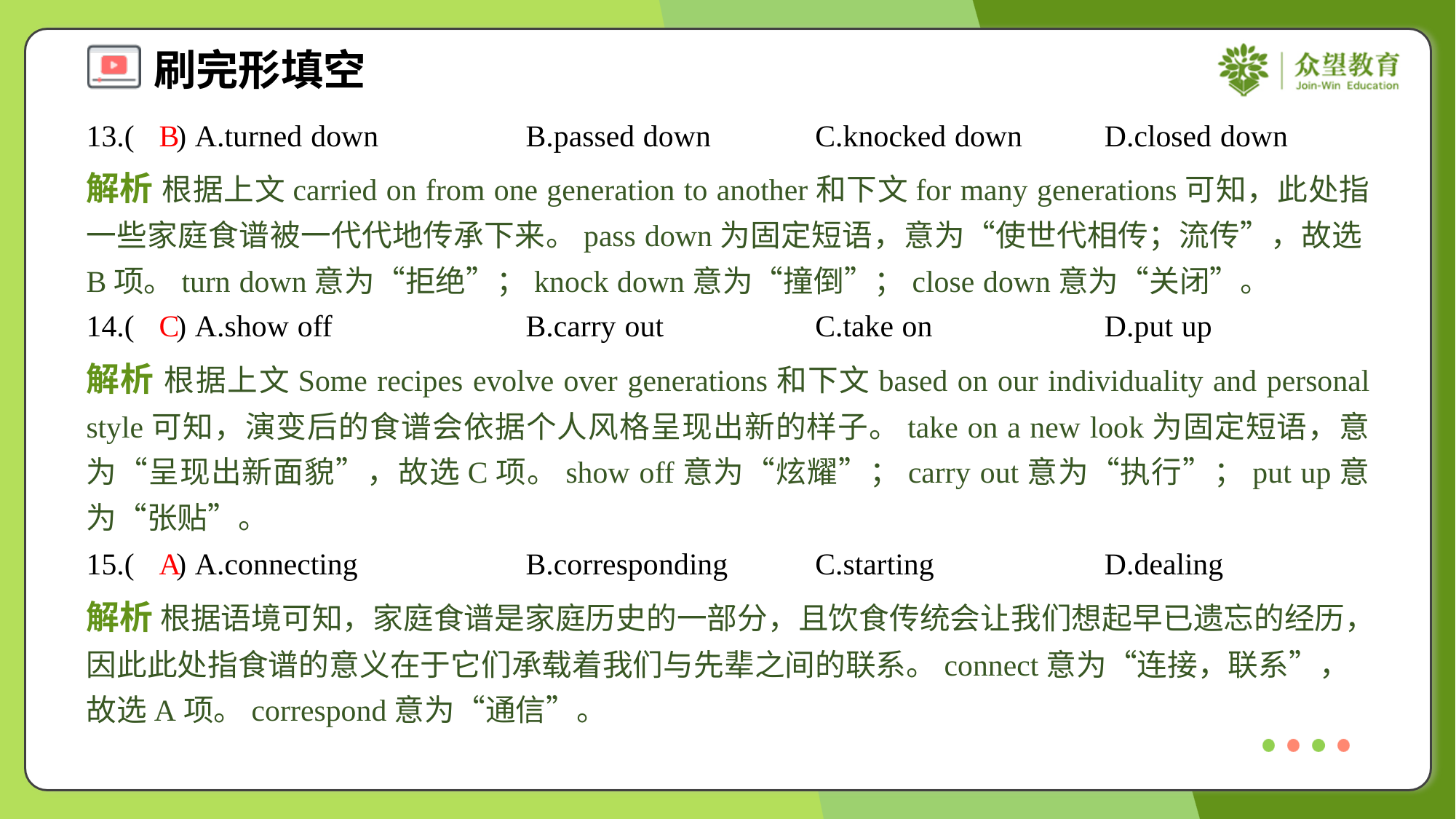

13.(     ) A.turned down	B.passed down	C.knocked down	D.closed down
B
解析 根据上文carried on from one generation to another和下文for many generations可知，此处指一些家庭食谱被一代代地传承下来。pass down为固定短语，意为“使世代相传；流传”，故选B项。turn down意为“拒绝”；knock down意为“撞倒”；close down意为“关闭”。
14.(     ) A.show off	B.carry out	C.take on	D.put up
C
解析 根据上文Some recipes evolve over generations和下文based on our individuality and personal style可知，演变后的食谱会依据个人风格呈现出新的样子。take on a new look为固定短语，意为“呈现出新面貌”，故选C项。show off意为“炫耀”；carry out意为“执行”；put up意为“张贴”。
15.(     ) A.connecting	B.corresponding	C.starting	D.dealing
A
解析 根据语境可知，家庭食谱是家庭历史的一部分，且饮食传统会让我们想起早已遗忘的经历，因此此处指食谱的意义在于它们承载着我们与先辈之间的联系。connect意为“连接，联系”，故选A项。correspond意为“通信”。